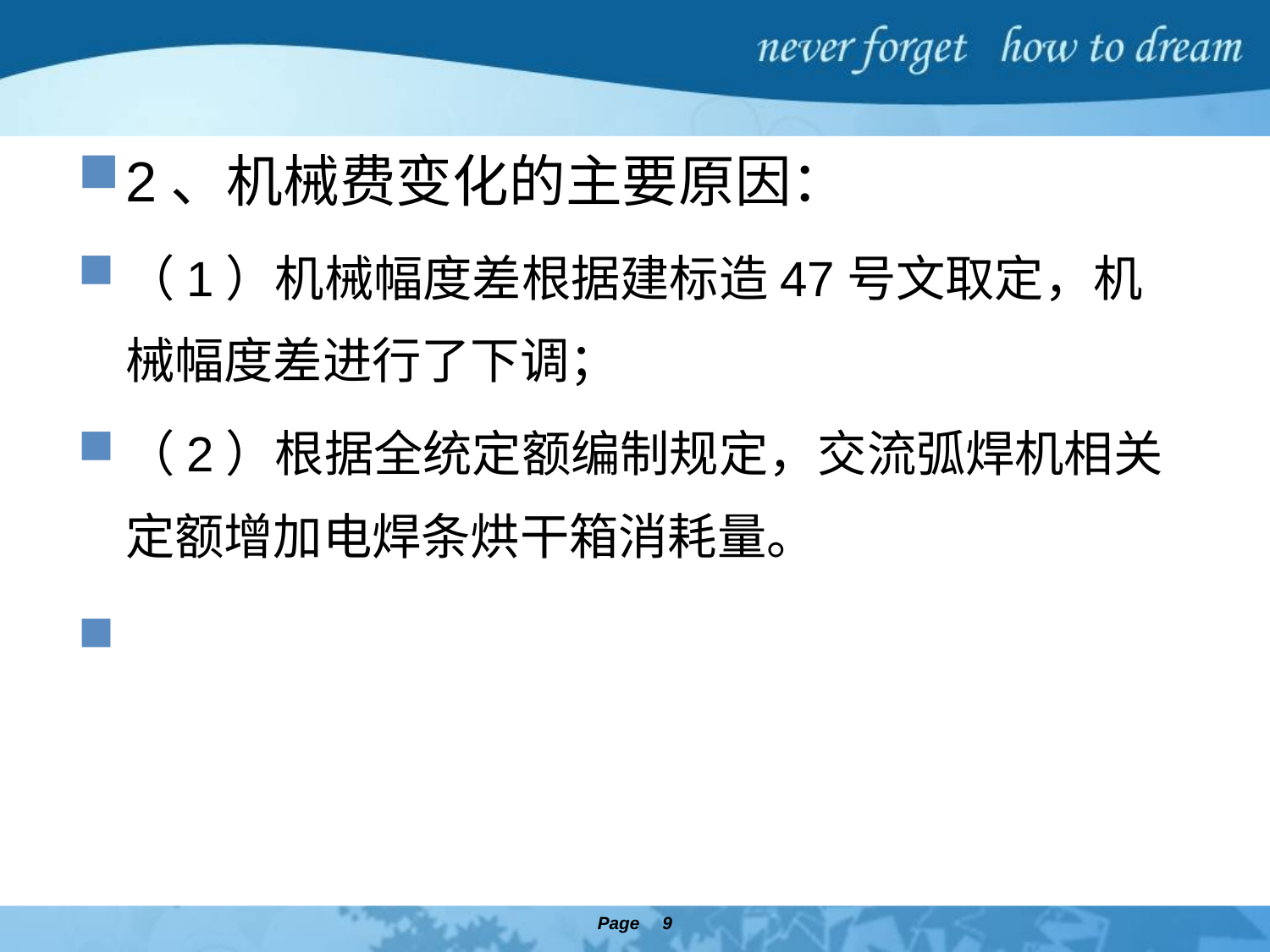

2、机械费变化的主要原因：
（1）机械幅度差根据建标造47号文取定，机械幅度差进行了下调；
（2）根据全统定额编制规定，交流弧焊机相关定额增加电焊条烘干箱消耗量。